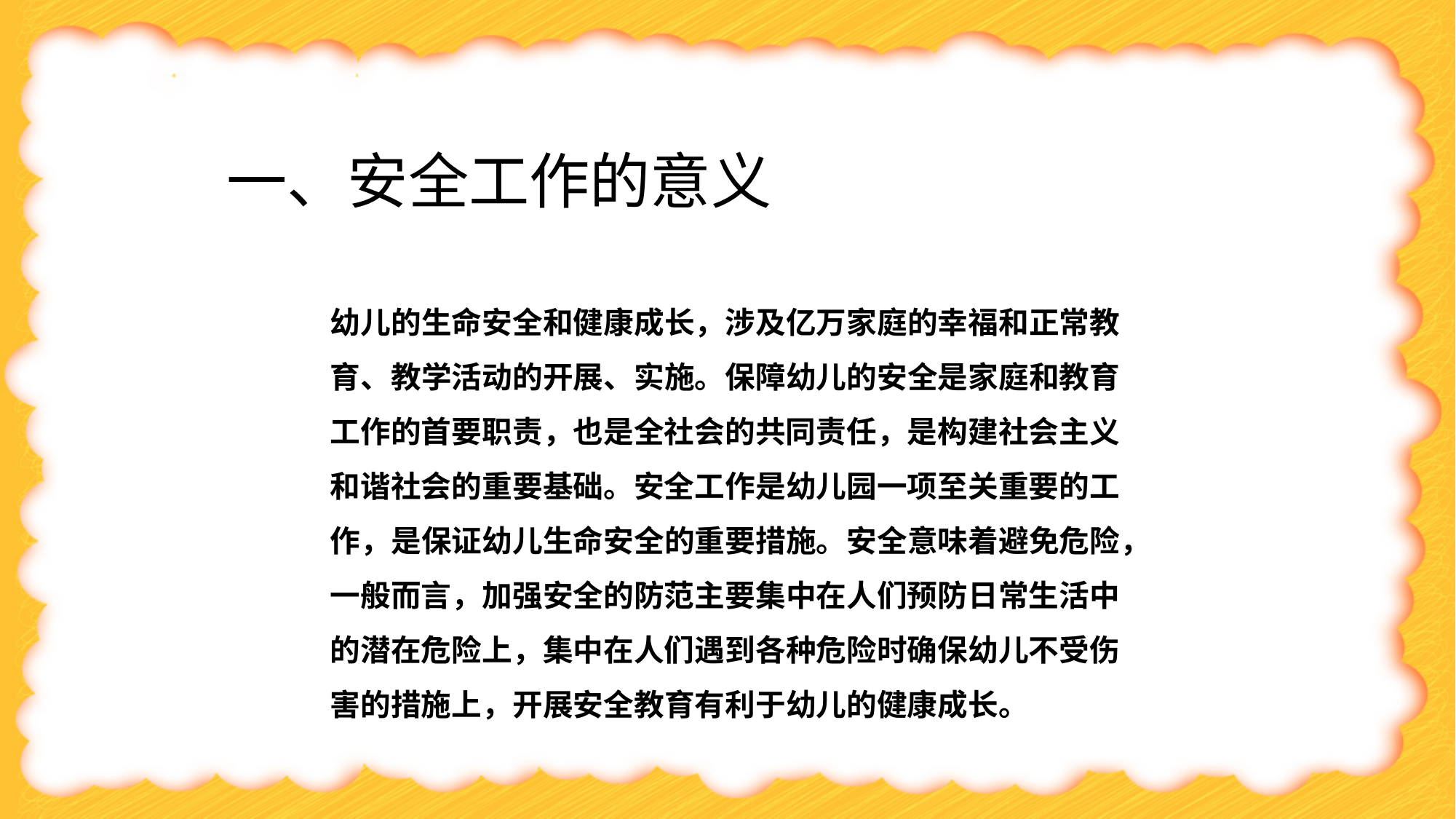

一、安全工作的意义
幼儿的生命安全和健康成长，涉及亿万家庭的幸福和正常教育、教学活动的开展、实施。保障幼儿的安全是家庭和教育工作的首要职责，也是全社会的共同责任，是构建社会主义和谐社会的重要基础。安全工作是幼儿园一项至关重要的工作，是保证幼儿生命安全的重要措施。安全意味着避免危险，一般而言，加强安全的防范主要集中在人们预防日常生活中的潜在危险上，集中在人们遇到各种危险时确保幼儿不受伤害的措施上，开展安全教育有利于幼儿的健康成长。